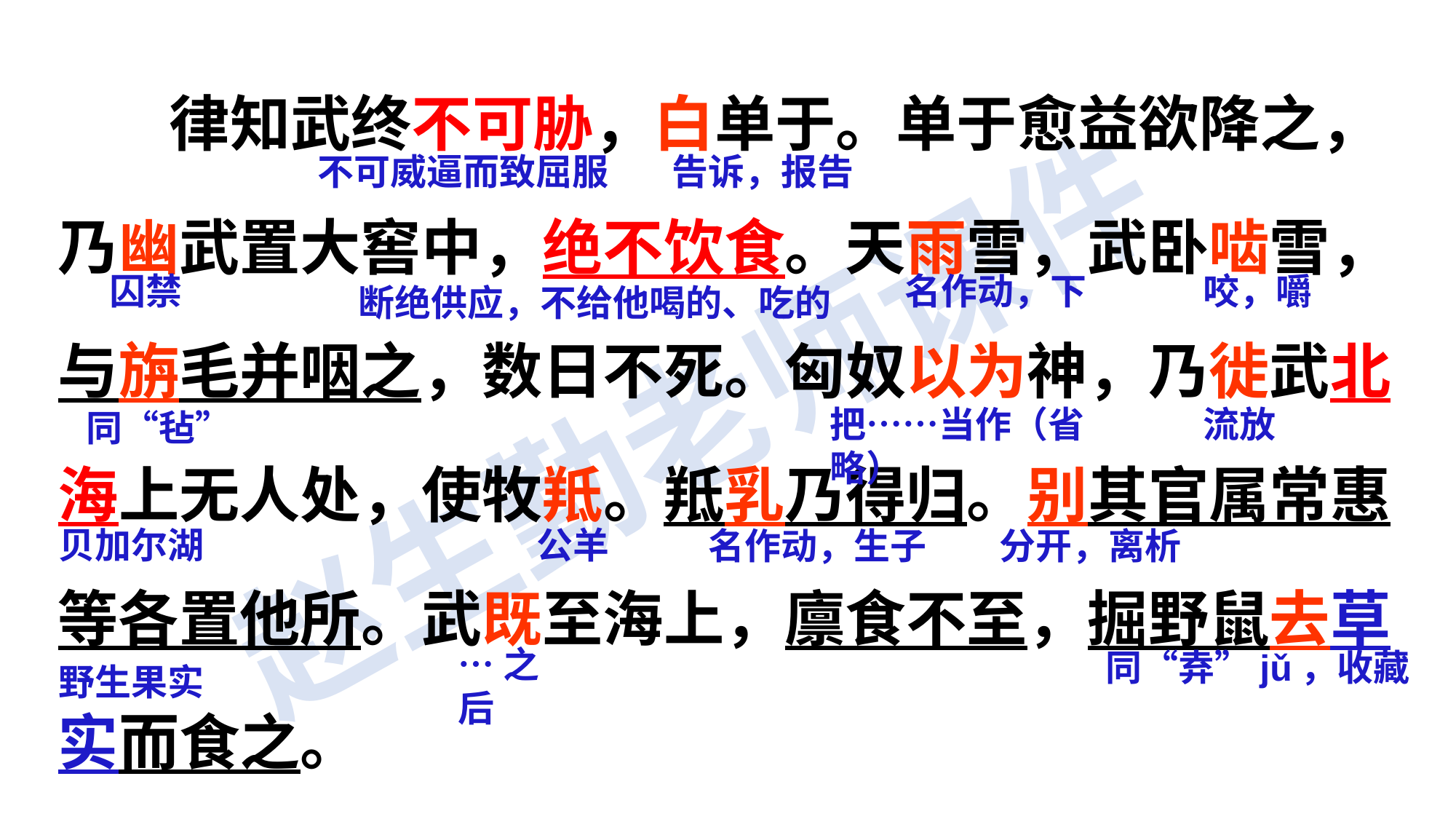

律知武终不可胁，白单于。单于愈益欲降之，乃幽武置大窖中，绝不饮食。天雨雪，武卧啮雪，与旃毛并咽之，数日不死。匈奴以为神，乃徙武北海上无人处，使牧羝。羝乳乃得归。别其官属常惠等各置他所。武既至海上，廪食不至，掘野鼠去草实而食之。
不可威逼而致屈服
告诉，报告
囚禁
名作动，下
咬，嚼
断绝供应，不给他喝的、吃的
把……当作（省略）
流放
同“毡”
贝加尔湖
公羊
名作动，生子
分开，离析
…之后
同“弆”jǔ，收藏
野生果实